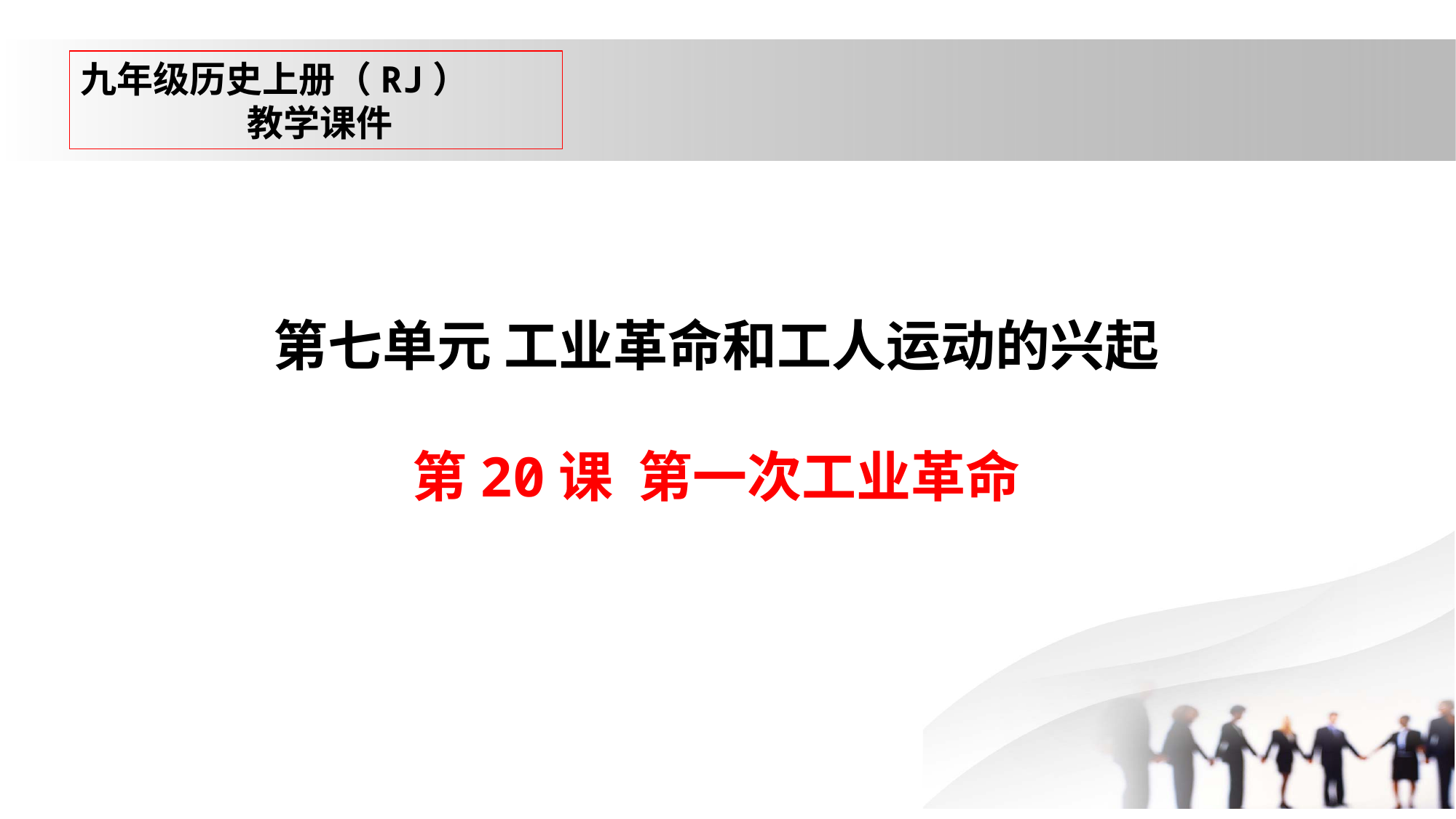

九年级历史上册（RJ）            教学课件
第七单元 工业革命和工人运动的兴起

第20课  第一次工业革命